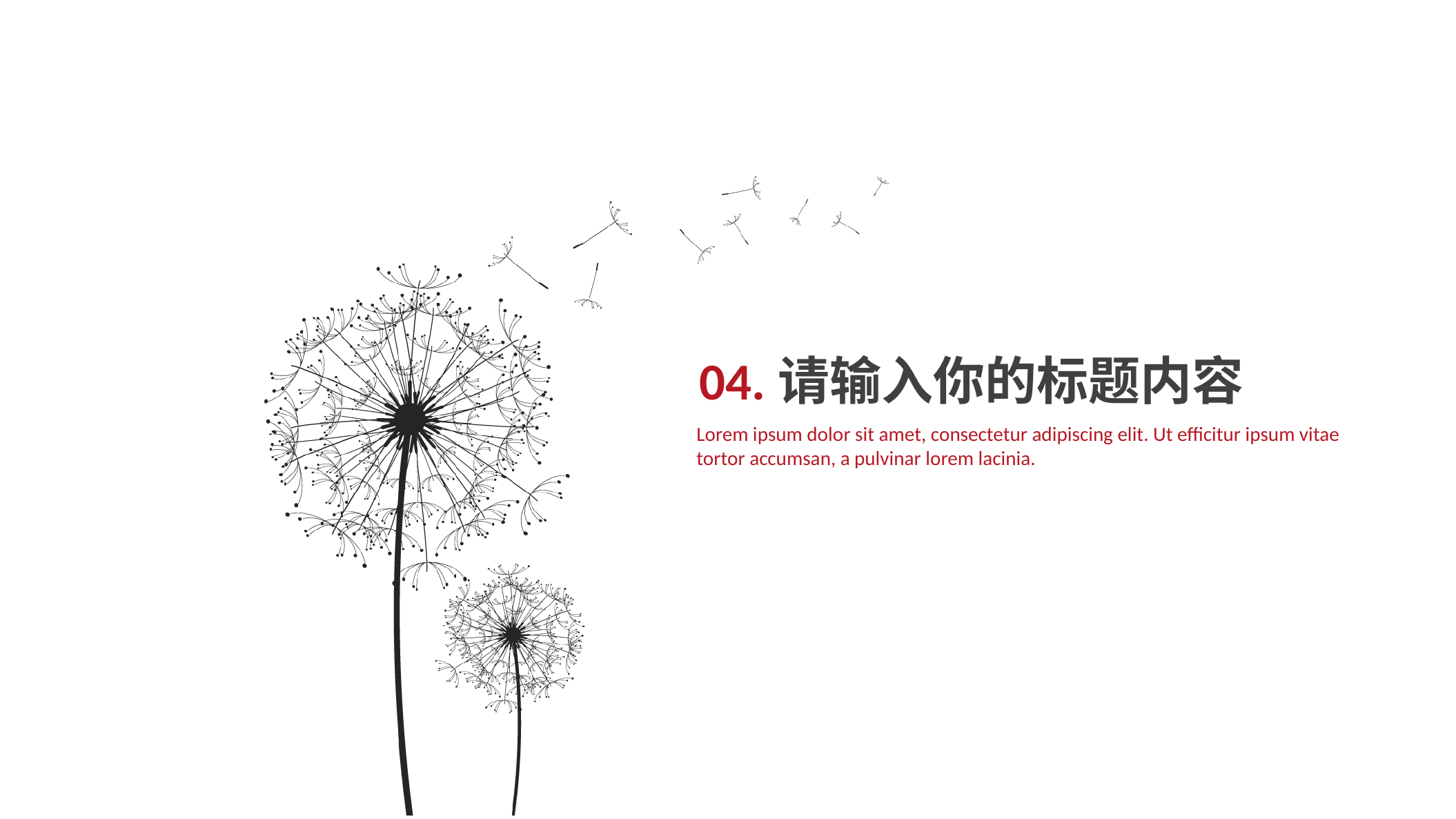

04.请输入你的标题内容
Lorem ipsum dolor sit amet, consectetur adipiscing elit. Ut efficitur ipsum vitae tortor accumsan, a pulvinar lorem lacinia.